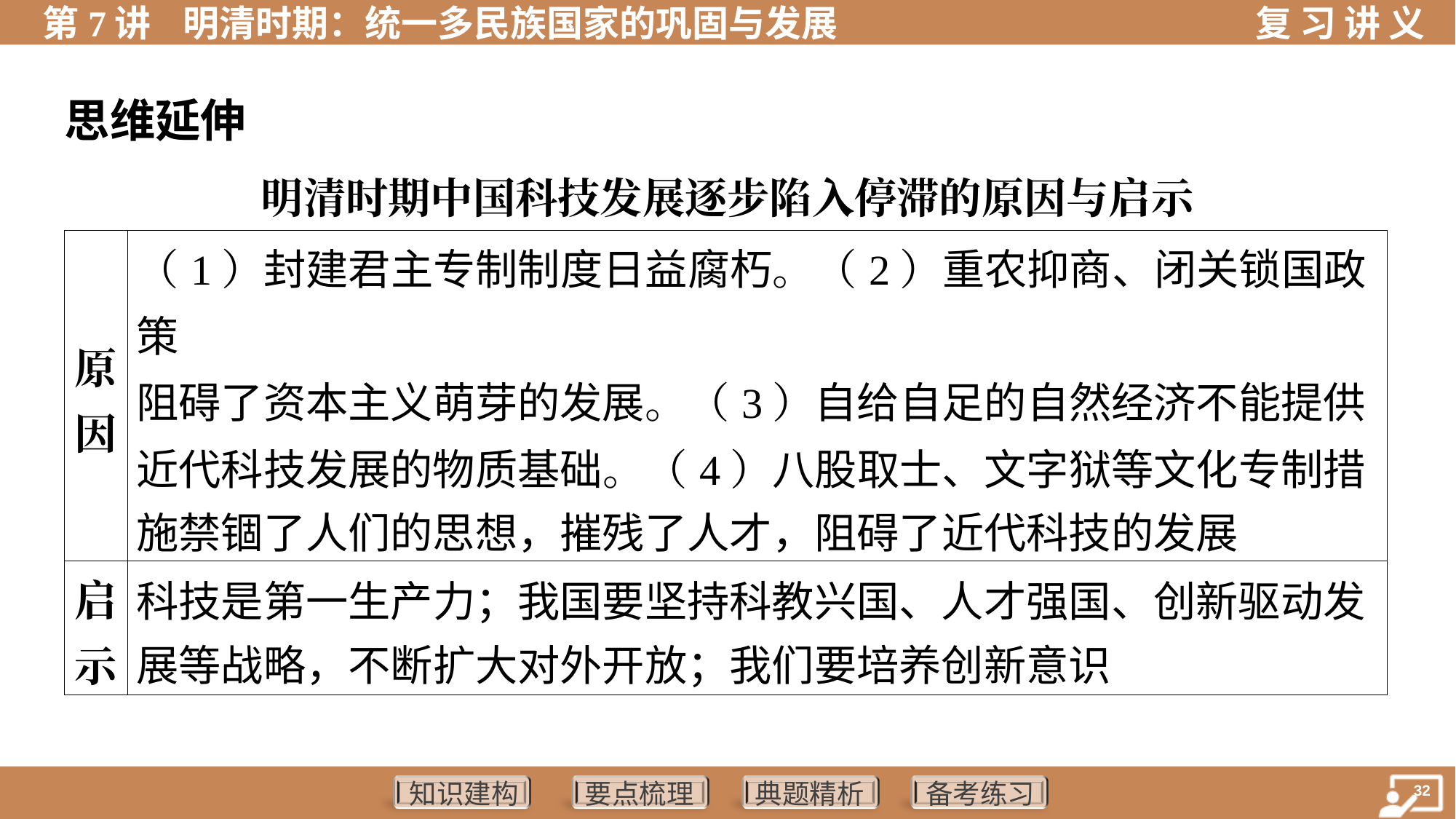

思维延伸
明清时期中国科技发展逐步陷入停滞的原因与启示
| 原 因 | （1）封建君主专制制度日益腐朽。（2）重农抑商、闭关锁国政策 阻碍了资本主义萌芽的发展。（3）自给自足的自然经济不能提供 近代科技发展的物质基础。（4）八股取士、文字狱等文化专制措 施禁锢了人们的思想，摧残了人才，阻碍了近代科技的发展 |
| --- | --- |
| 启 示 | 科技是第一生产力；我国要坚持科教兴国、人才强国、创新驱动发 展等战略，不断扩大对外开放；我们要培养创新意识 |